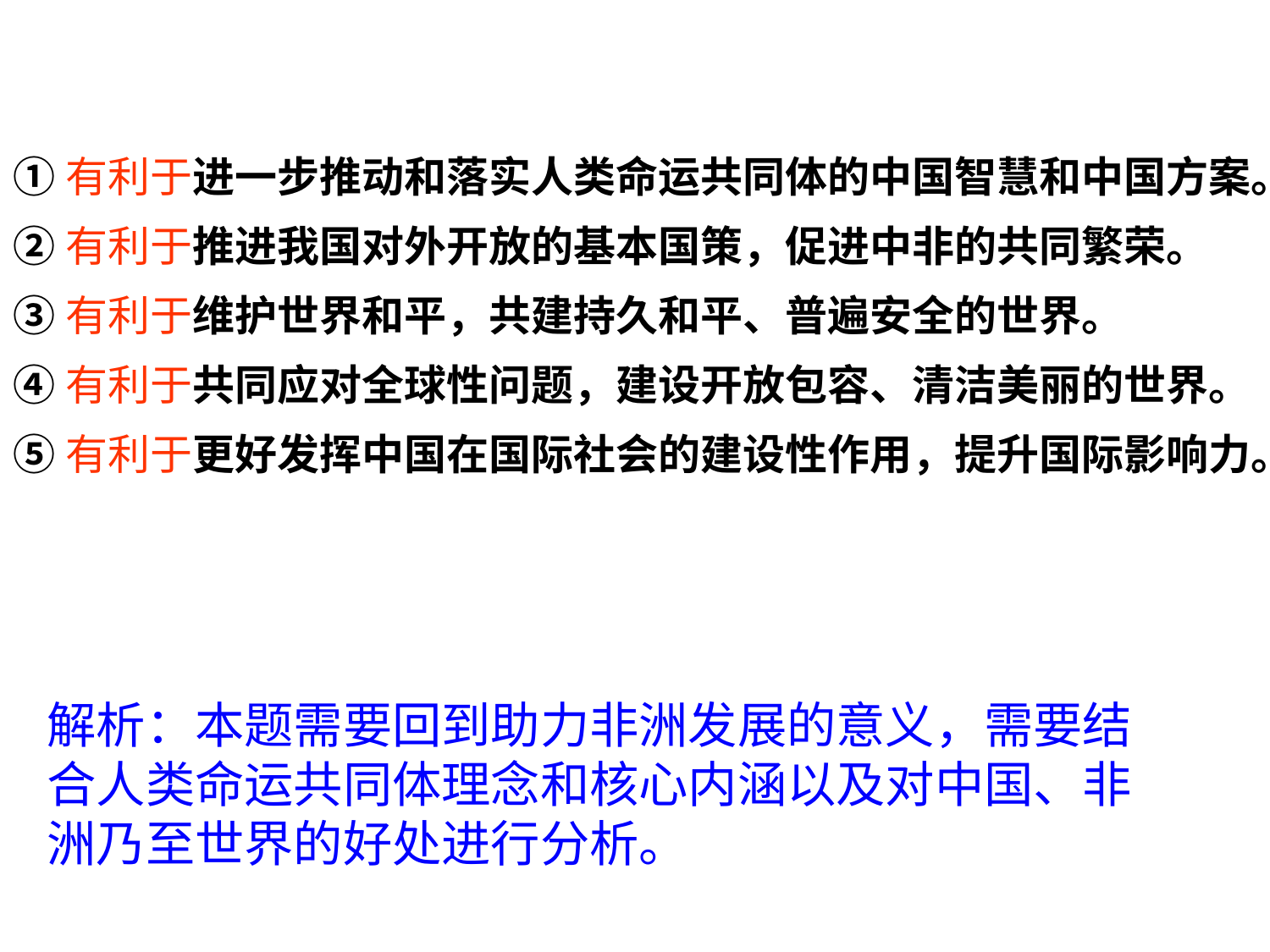

①有利于进一步推动和落实人类命运共同体的中国智慧和中国方案。
②有利于推进我国对外开放的基本国策，促进中非的共同繁荣。
③有利于维护世界和平，共建持久和平、普遍安全的世界。
④有利于共同应对全球性问题，建设开放包容、清洁美丽的世界。
⑤有利于更好发挥中国在国际社会的建设性作用，提升国际影响力。
解析：本题需要回到助力非洲发展的意义，需要结合人类命运共同体理念和核心内涵以及对中国、非洲乃至世界的好处进行分析。